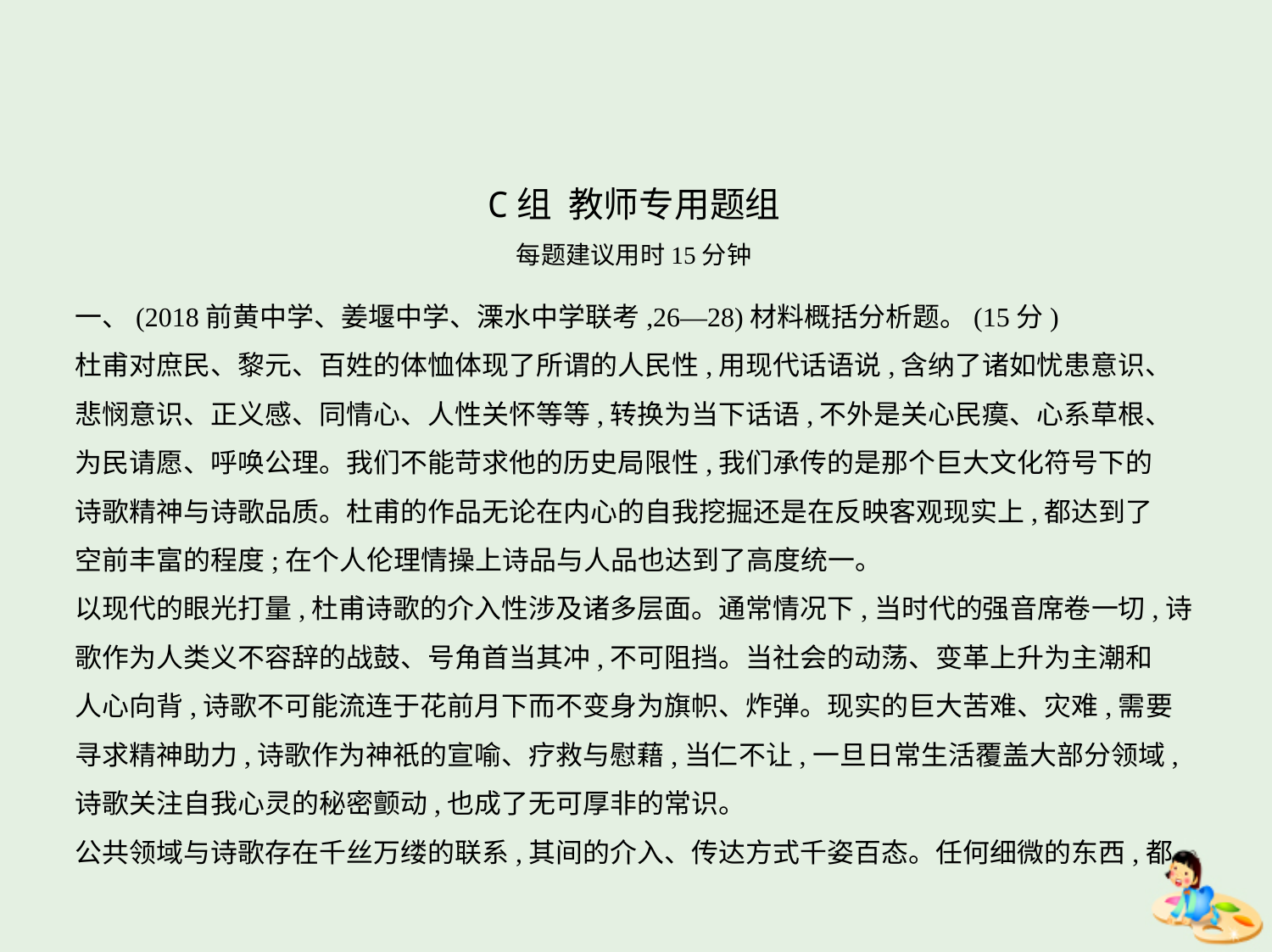

C组  教师专用题组
每题建议用时15分钟
一、(2018前黄中学、姜堰中学、溧水中学联考,26—28)材料概括分析题。(15分)
杜甫对庶民、黎元、百姓的体恤体现了所谓的人民性,用现代话语说,含纳了诸如忧患意识、
悲悯意识、正义感、同情心、人性关怀等等,转换为当下话语,不外是关心民瘼、心系草根、
为民请愿、呼唤公理。我们不能苛求他的历史局限性,我们承传的是那个巨大文化符号下的
诗歌精神与诗歌品质。杜甫的作品无论在内心的自我挖掘还是在反映客观现实上,都达到了
空前丰富的程度;在个人伦理情操上诗品与人品也达到了高度统一。
以现代的眼光打量,杜甫诗歌的介入性涉及诸多层面。通常情况下,当时代的强音席卷一切,诗
歌作为人类义不容辞的战鼓、号角首当其冲,不可阻挡。当社会的动荡、变革上升为主潮和
人心向背,诗歌不可能流连于花前月下而不变身为旗帜、炸弹。现实的巨大苦难、灾难,需要
寻求精神助力,诗歌作为神祇的宣喻、疗救与慰藉,当仁不让,一旦日常生活覆盖大部分领域,
诗歌关注自我心灵的秘密颤动,也成了无可厚非的常识。
公共领域与诗歌存在千丝万缕的联系,其间的介入、传达方式千姿百态。任何细微的东西,都